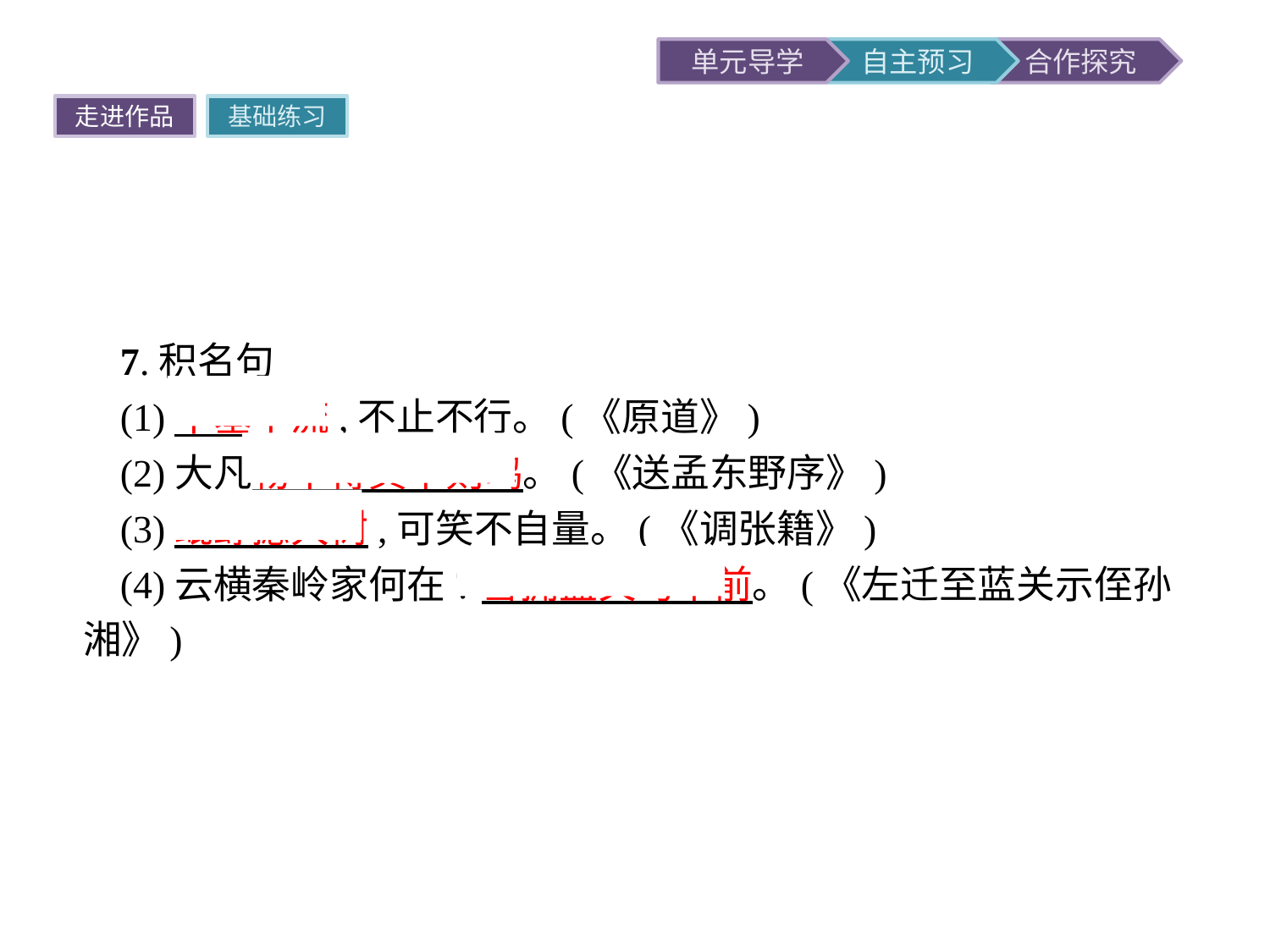

走进作品
基础练习
7.积名句
(1)不塞不流,不止不行。(《原道》)
(2)大凡物不得其平则鸣。(《送孟东野序》)
(3)蚍蜉撼大树,可笑不自量。(《调张籍》)
(4)云横秦岭家何在?雪拥蓝关马不前。(《左迁至蓝关示侄孙湘》)